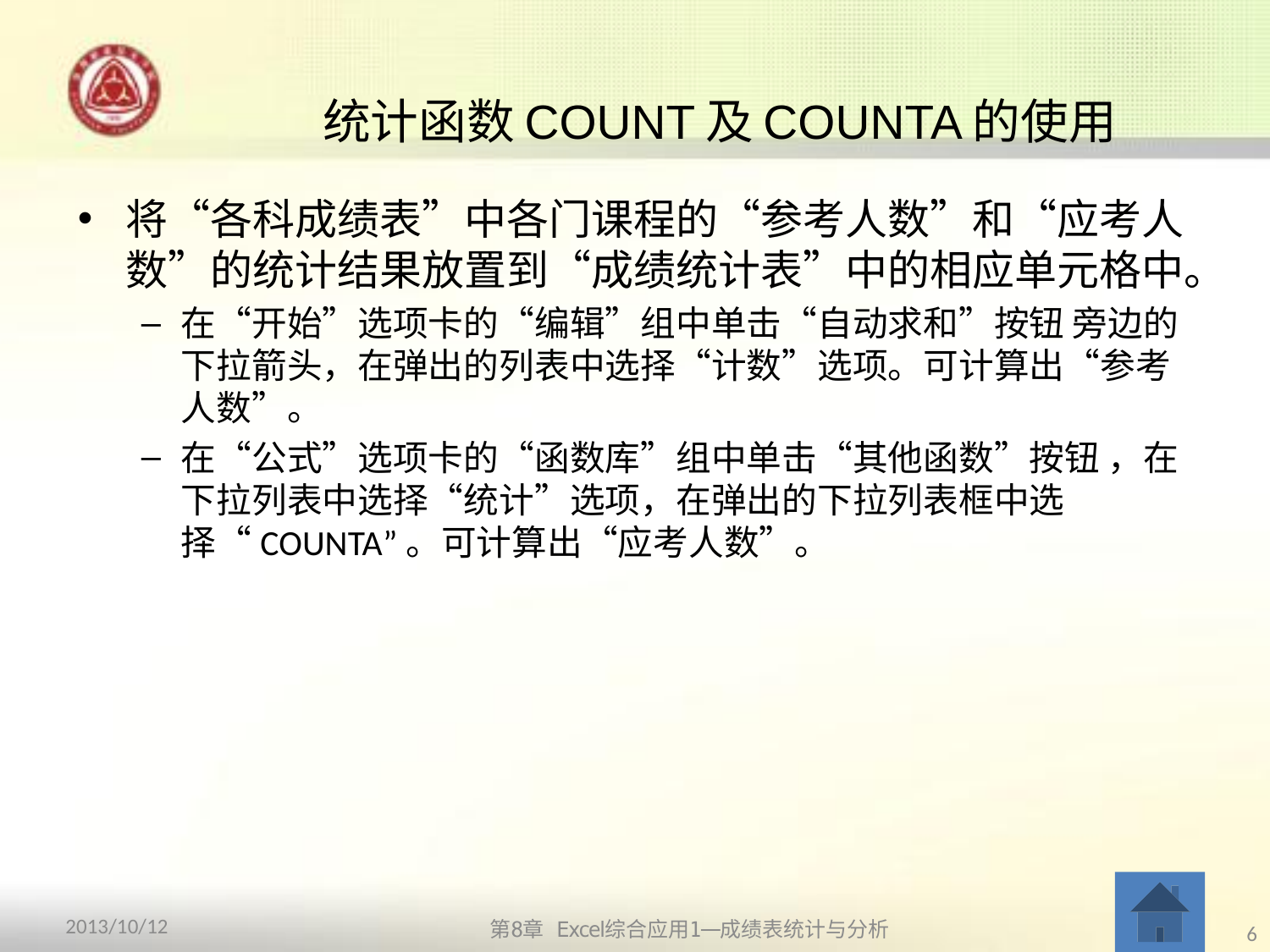

# 统计函数COUNT及COUNTA的使用
将“各科成绩表”中各门课程的“参考人数”和“应考人数”的统计结果放置到“成绩统计表”中的相应单元格中。
在“开始”选项卡的“编辑”组中单击“自动求和”按钮 旁边的下拉箭头，在弹出的列表中选择“计数”选项。可计算出“参考人数”。
在“公式”选项卡的“函数库”组中单击“其他函数”按钮 ，在下拉列表中选择“统计”选项，在弹出的下拉列表框中选择“COUNTA”。可计算出“应考人数”。

第8章  Excel综合应用1—成绩表统计与分析
2013/10/12
6